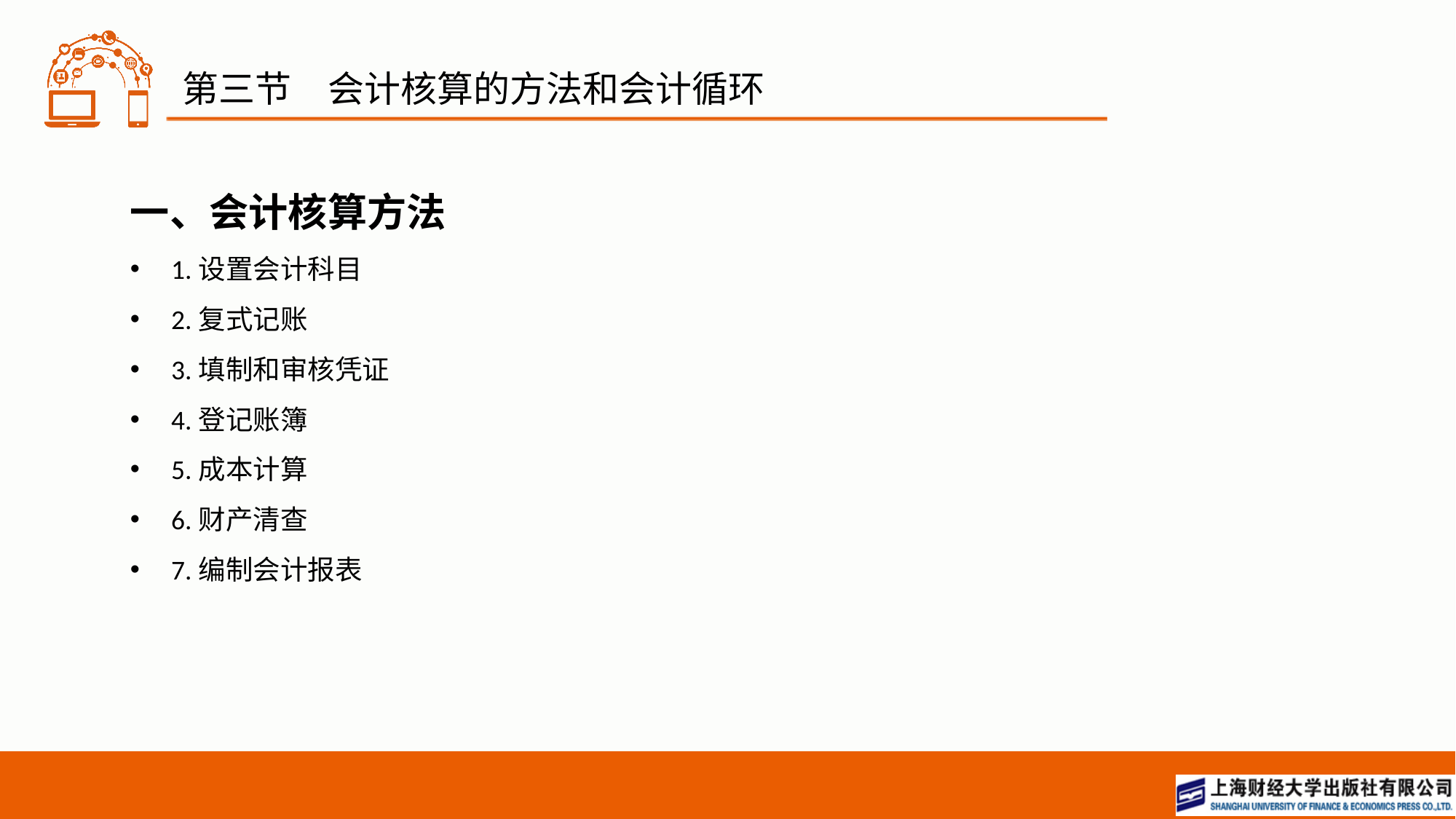

# 第三节　会计核算的方法和会计循环
一、会计核算方法
1.设置会计科目
2.复式记账
3.填制和审核凭证
4.登记账簿
5.成本计算
6.财产清查
7.编制会计报表